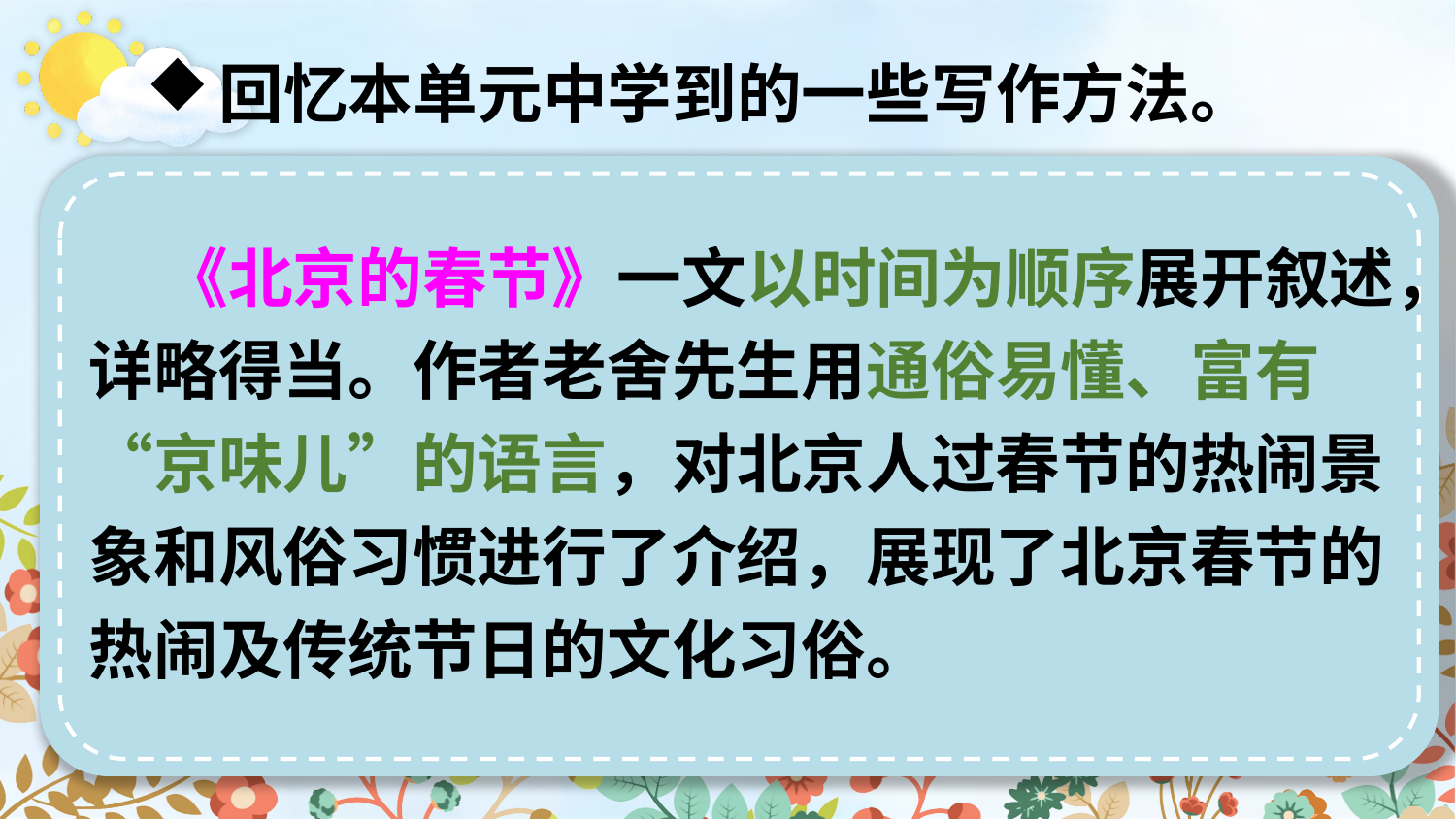

回忆本单元中学到的一些写作方法。
    《北京的春节》一文以时间为顺序展开叙述，详略得当。作者老舍先生用通俗易懂、富有“京味儿”的语言，对北京人过春节的热闹景象和风俗习惯进行了介绍，展现了北京春节的热闹及传统节日的文化习俗。